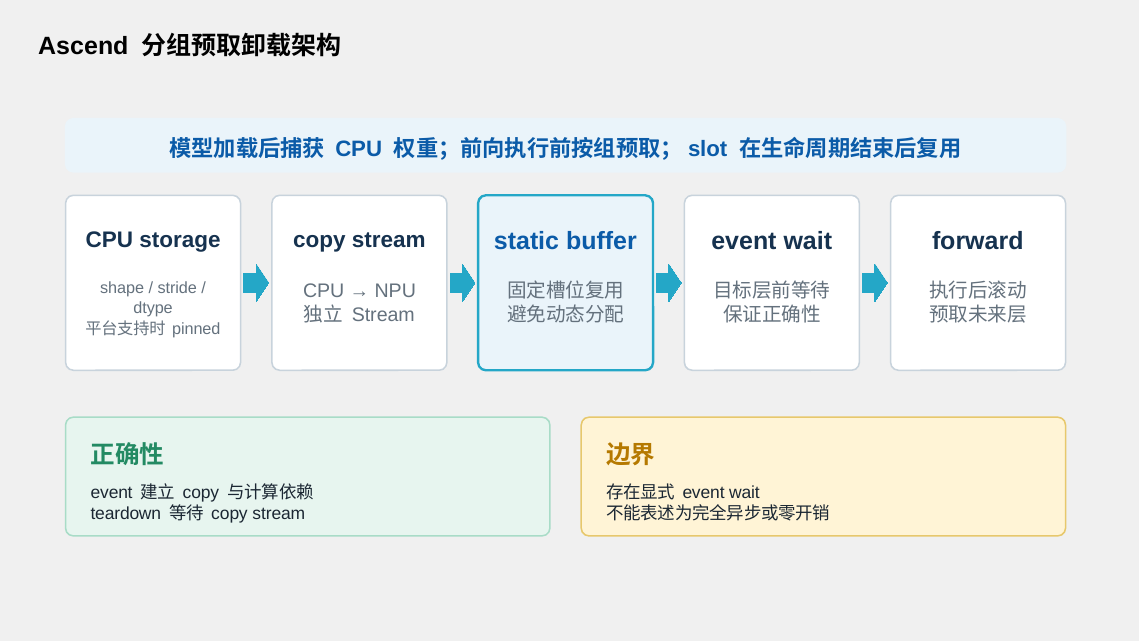

Ascend 分组预取卸载架构

模型加载后捕获 CPU 权重；前向执行前按组预取；slot 在生命周期结束后复用

CPU storage
copy stream
static buffer
event wait
forward

shape / stride / dtype
平台支持时 pinned
CPU → NPU
独立 Stream
固定槽位复用
避免动态分配
目标层前等待
保证正确性
执行后滚动
预取未来层

正确性
边界
event 建立 copy 与计算依赖
teardown 等待 copy stream
存在显式 event wait
不能表述为完全异步或零开销